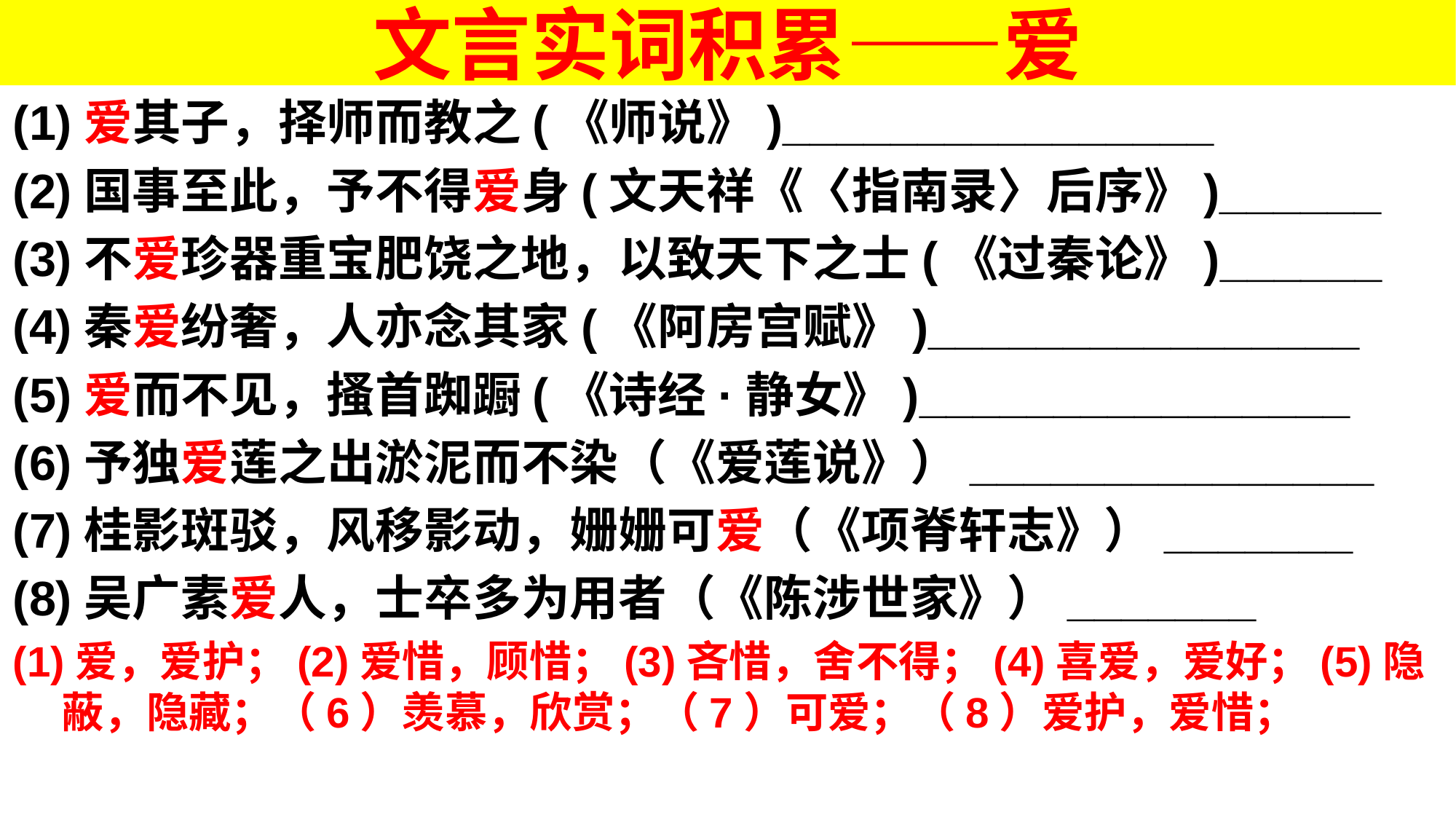

# 文言实词积累——爱
(1)爱其子，择师而教之(《师说》)________________
(2)国事至此，予不得爱身(文天祥《〈指南录〉后序》)______
(3)不爱珍器重宝肥饶之地，以致天下之士(《过秦论》)______
(4)秦爱纷奢，人亦念其家(《阿房宫赋》)________________
(5)爱而不见，搔首踟蹰(《诗经·静女》)________________
(6)予独爱莲之出淤泥而不染（《爱莲说》）_______________
(7)桂影斑驳，风移影动，姗姗可爱（《项脊轩志》）_______
(8)吴广素爱人，士卒多为用者（《陈涉世家》）_______
(1)爱，爱护；(2)爱惜，顾惜；(3)吝惜，舍不得；(4)喜爱，爱好；(5)隐蔽，隐藏；（6）羡慕，欣赏；（7）可爱；（8）爱护，爱惜；